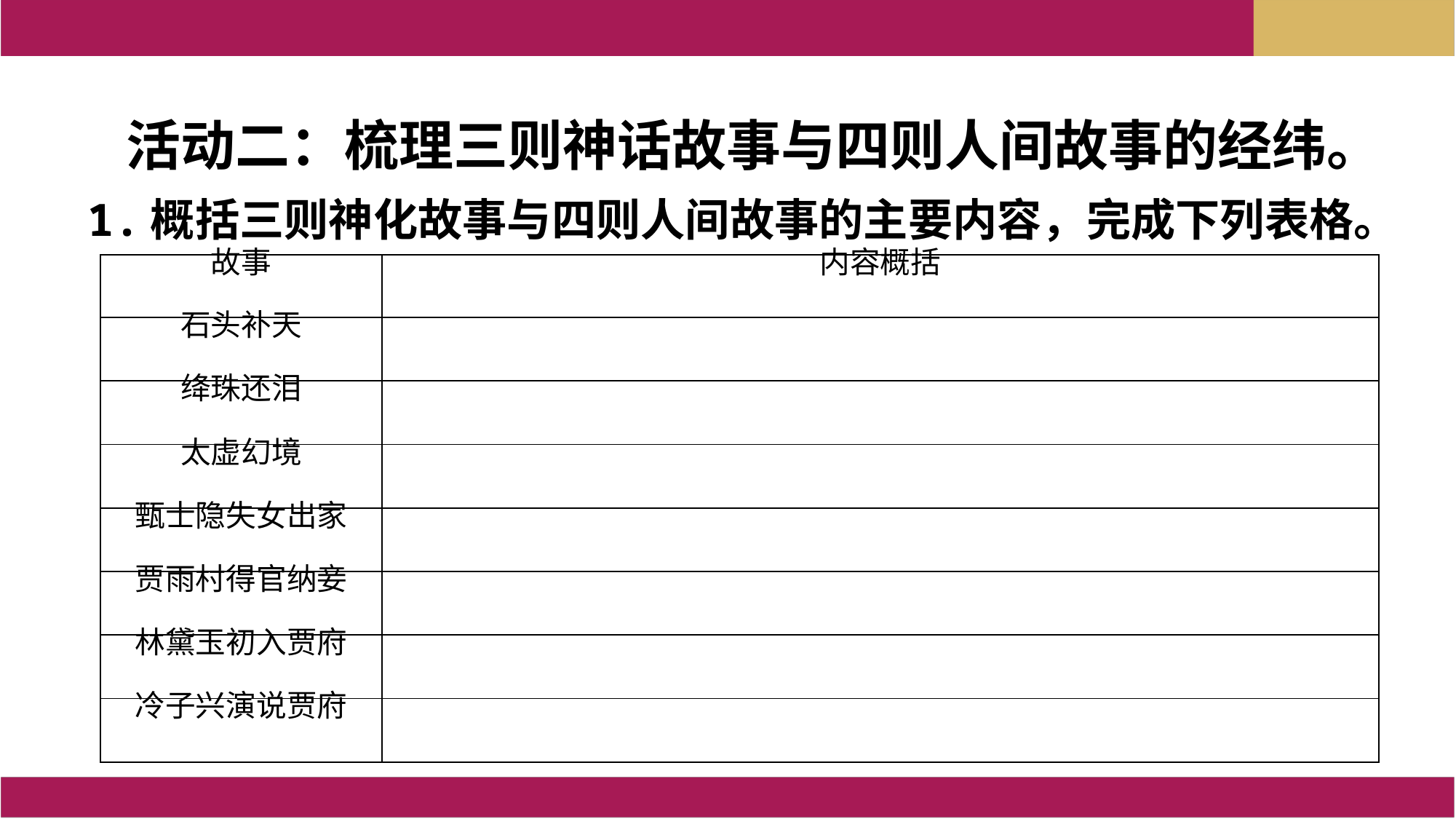

活动二：梳理三则神话故事与四则人间故事的经纬。

1.概括三则神化故事与四则人间故事的主要内容，完成下列表格。

| 故事 | 内容概括 |
| --- | --- |
| 石头补天 |  |
| 绛珠还泪 |  |
| 太虚幻境 |  |
| 甄士隐失女出家 |  |
| 贾雨村得官纳妾 |  |
| 林黛玉初入贾府 |  |
| 冷子兴演说贾府 |  |